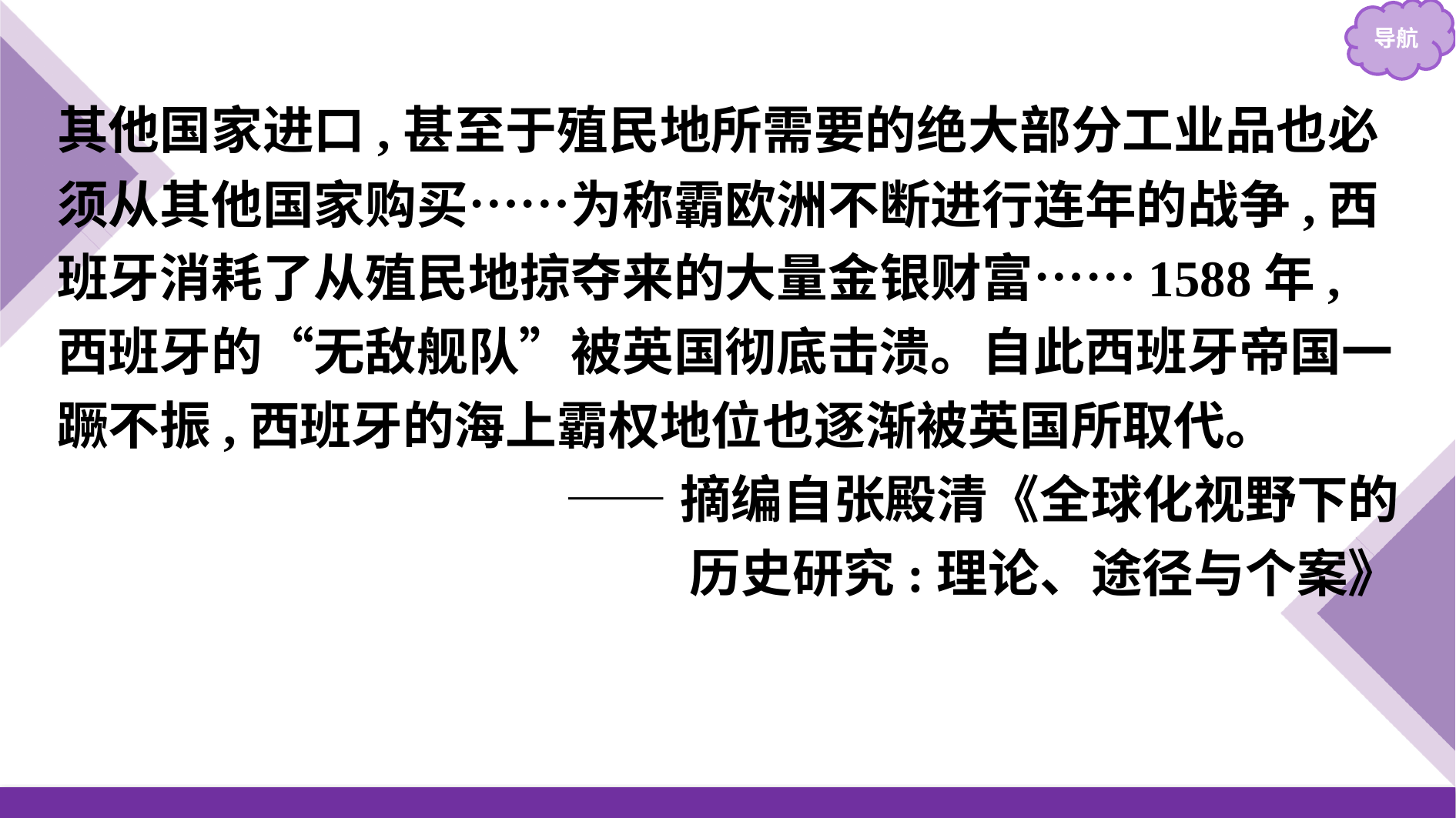

其他国家进口,甚至于殖民地所需要的绝大部分工业品也必须从其他国家购买……为称霸欧洲不断进行连年的战争,西班牙消耗了从殖民地掠夺来的大量金银财富……1588年,西班牙的“无敌舰队”被英国彻底击溃。自此西班牙帝国一蹶不振,西班牙的海上霸权地位也逐渐被英国所取代。
——摘编自张殿清《全球化视野下的
历史研究:理论、途径与个案》